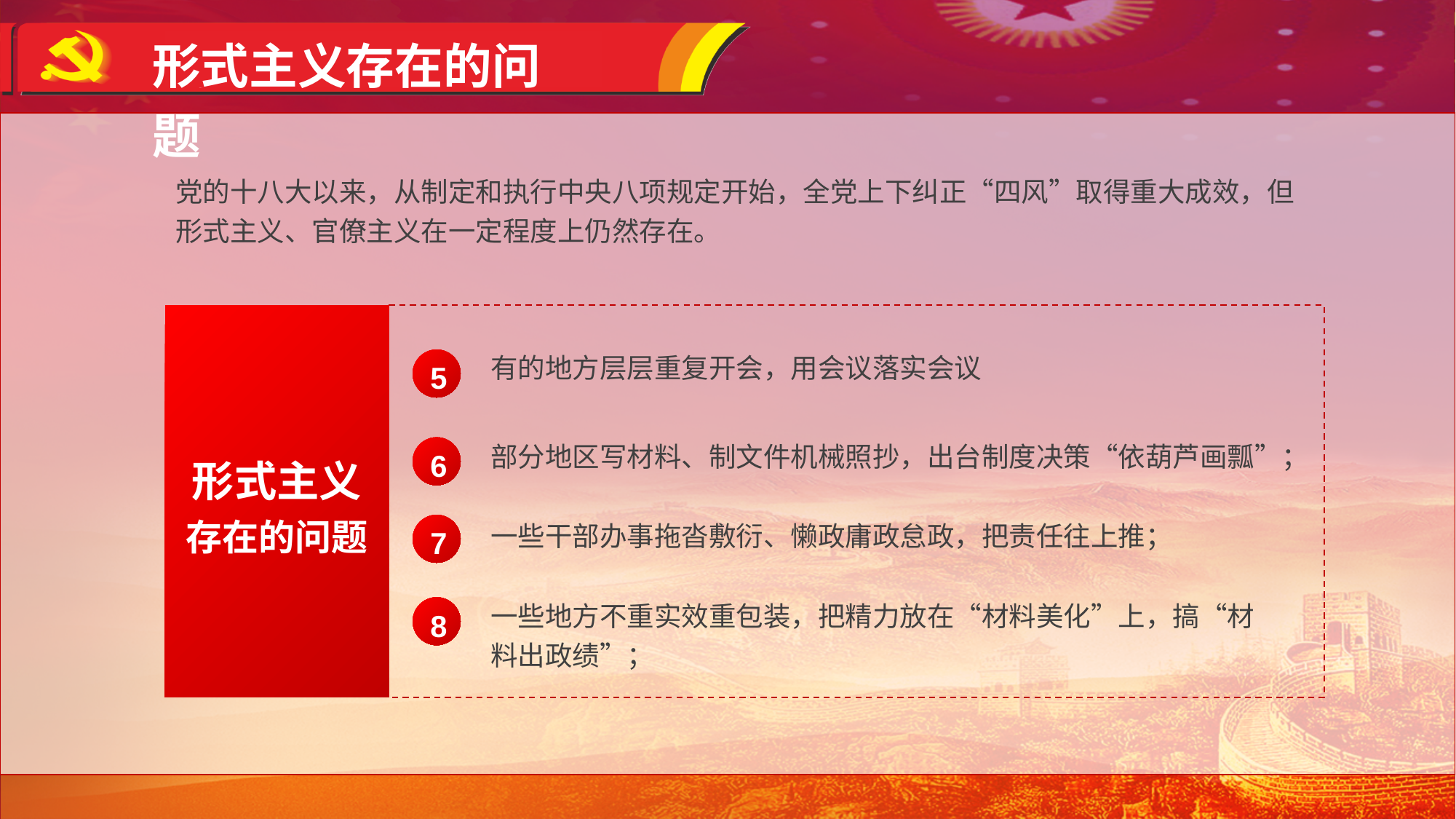

形式主义存在的问题
党的十八大以来，从制定和执行中央八项规定开始，全党上下纠正“四风”取得重大成效，但形式主义、官僚主义在一定程度上仍然存在。
形式主义
存在的问题

有的地方层层重复开会，用会议落实会议
5
部分地区写材料、制文件机械照抄，出台制度决策“依葫芦画瓢”；
6
一些干部办事拖沓敷衍、懒政庸政怠政，把责任往上推；
7
一些地方不重实效重包装，把精力放在“材料美化”上，搞“材料出政绩”；
8